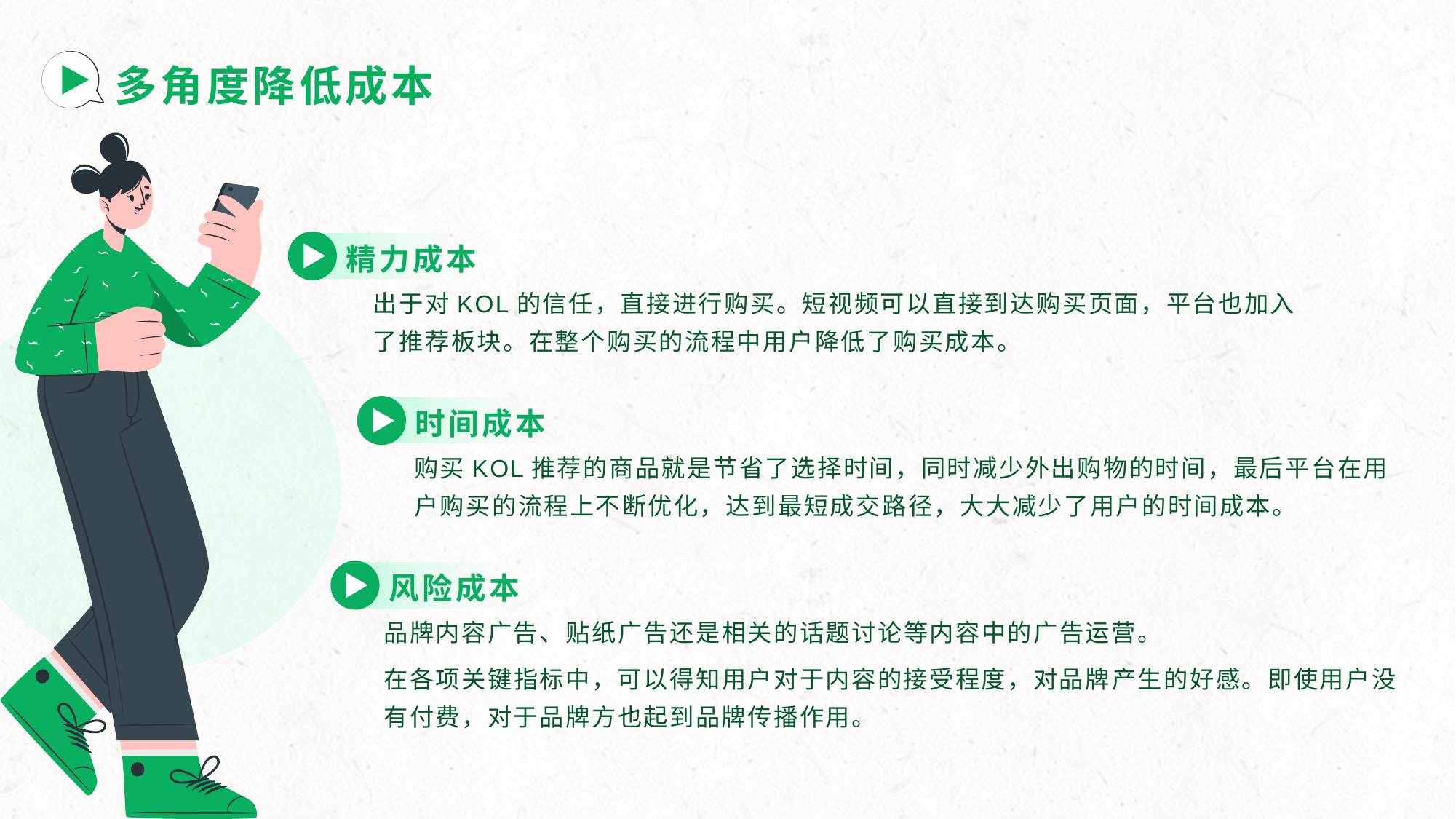

# 多角度降低成本

精力成本

出于对KOL的信任，直接进行购买。短视频可以直接到达购买页面，平台也加入了推荐板块。在整个购买的流程中用户降低了购买成本。

时间成本

购买KOL推荐的商品就是节省了选择时间，同时减少外出购物的时间，最后平台在用户购买的流程上不断优化，达到最短成交路径，大大减少了用户的时间成本。

风险成本

品牌内容广告、贴纸广告还是相关的话题讨论等内容中的广告运营。
在各项关键指标中，可以得知用户对于内容的接受程度，对品牌产生的好感。即使用户没有付费，对于品牌方也起到品牌传播作用。